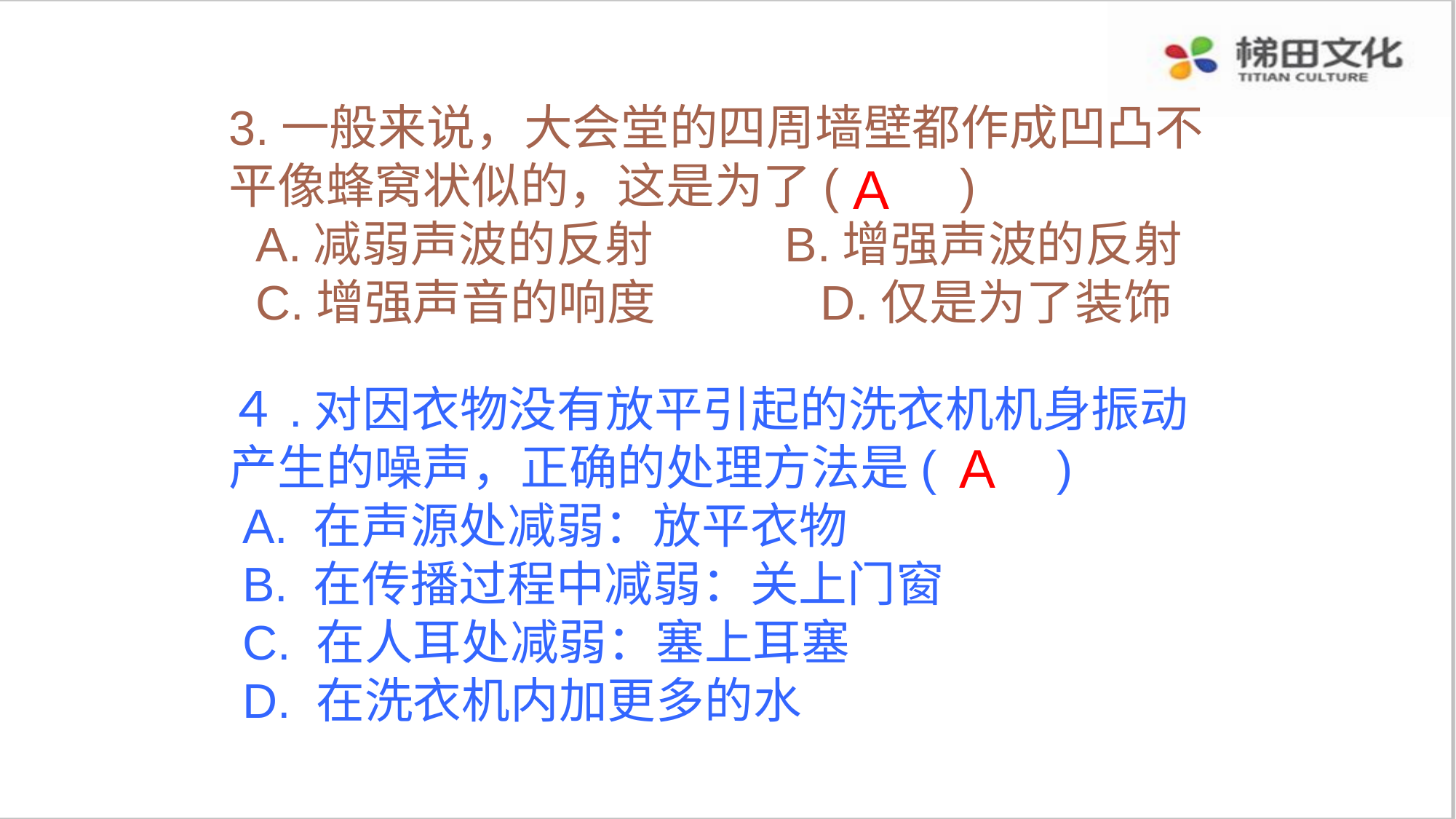

3.一般来说，大会堂的四周墙壁都作成凹凸不平像蜂窝状似的，这是为了(　　)
  A.减弱声波的反射           B.增强声波的反射
  C.增强声音的响度              D.仅是为了装饰
A
４.对因衣物没有放平引起的洗衣机机身振动产生的噪声，正确的处理方法是(　　)
 A. 在声源处减弱：放平衣物
 B. 在传播过程中减弱：关上门窗
 C. 在人耳处减弱：塞上耳塞
 D. 在洗衣机内加更多的水
A